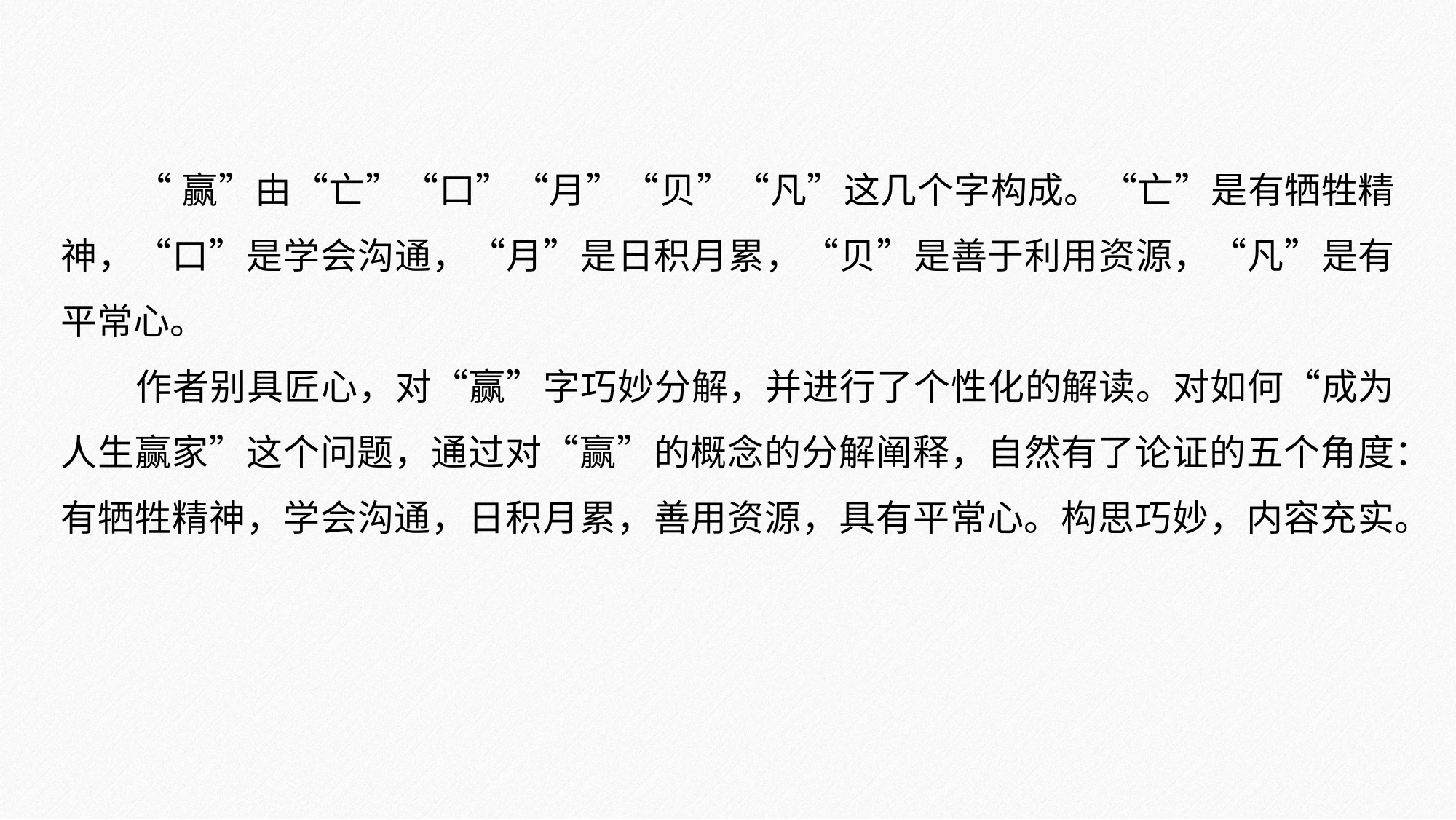

“赢”由“亡”“口”“月”“贝”“凡”这几个字构成。“亡”是有牺牲精神，“口”是学会沟通，“月”是日积月累，“贝”是善于利用资源，“凡”是有平常心。
作者别具匠心，对“赢”字巧妙分解，并进行了个性化的解读。对如何“成为人生赢家”这个问题，通过对“赢”的概念的分解阐释，自然有了论证的五个角度：有牺牲精神，学会沟通，日积月累，善用资源，具有平常心。构思巧妙，内容充实。